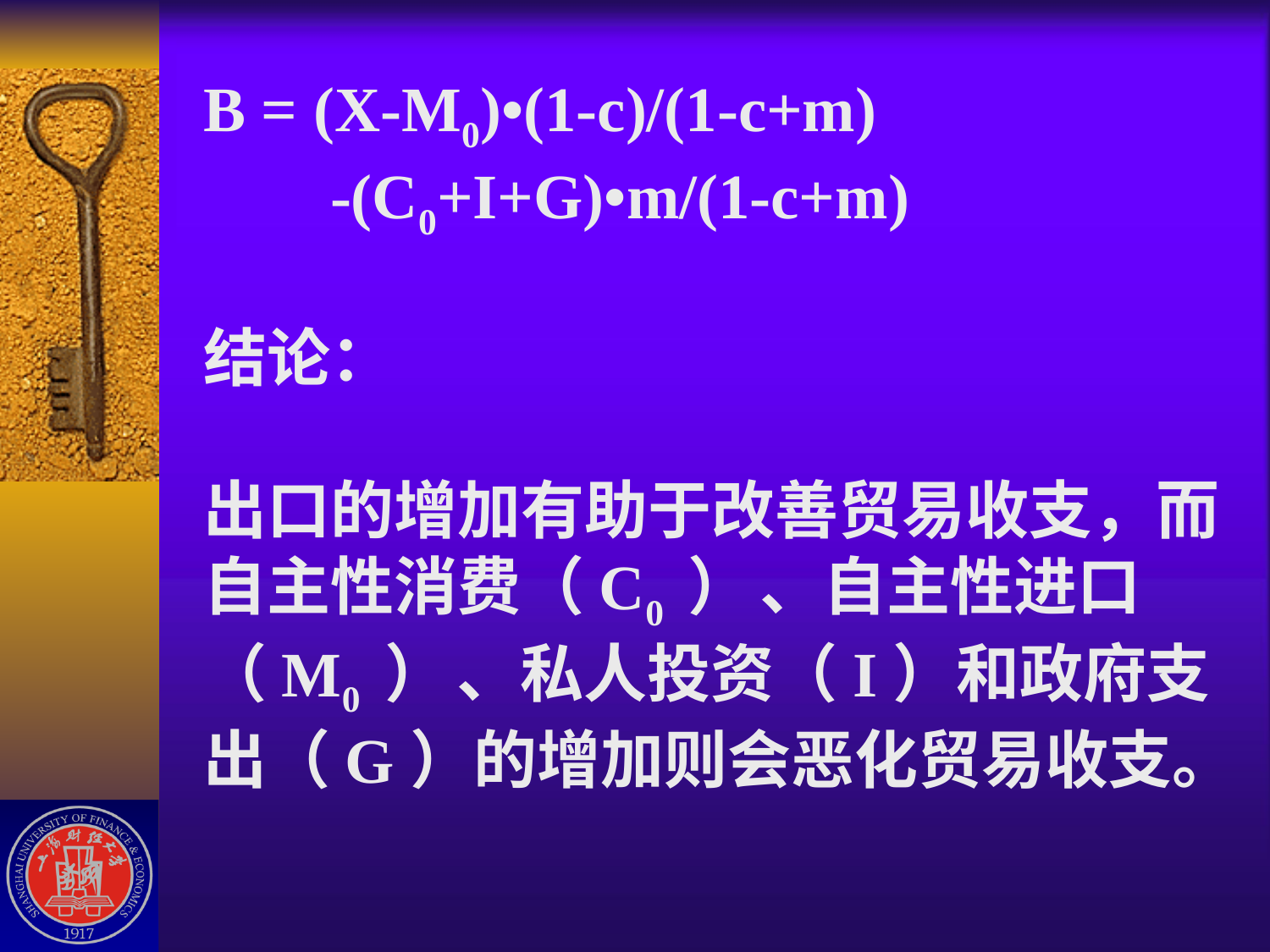

# B = (X-M0)•(1-c)/(1-c+m) -(C0+I+G)•m/(1-c+m) 结论： 出口的增加有助于改善贸易收支，而自主性消费（C0 ） 、自主性进口（M0 ） 、私人投资（I）和政府支出（G）的增加则会恶化贸易收支。